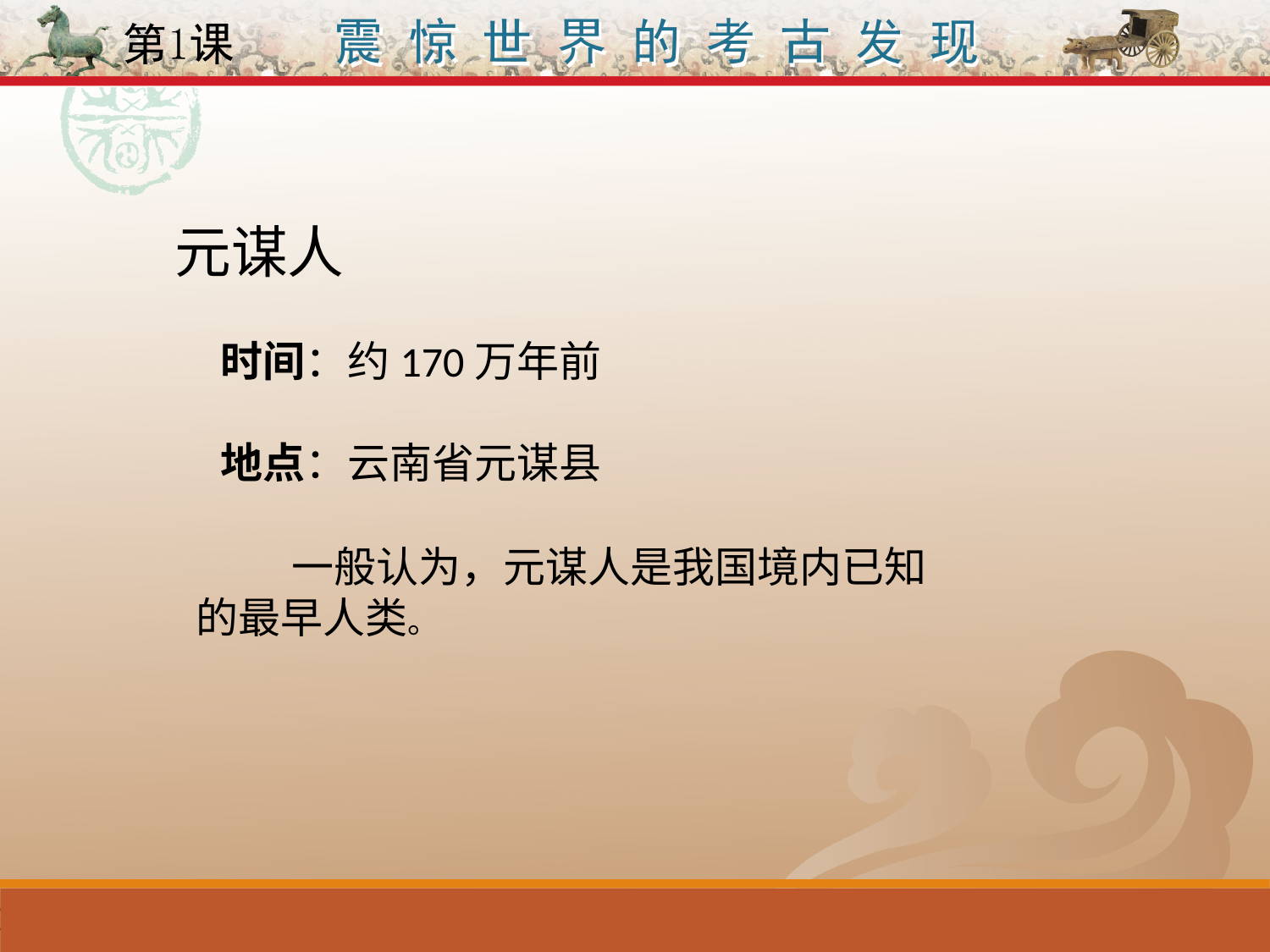

元谋人
时间：约170万年前

地点：云南省元谋县

         一般认为，元谋人是我国境内已知的最早人类。